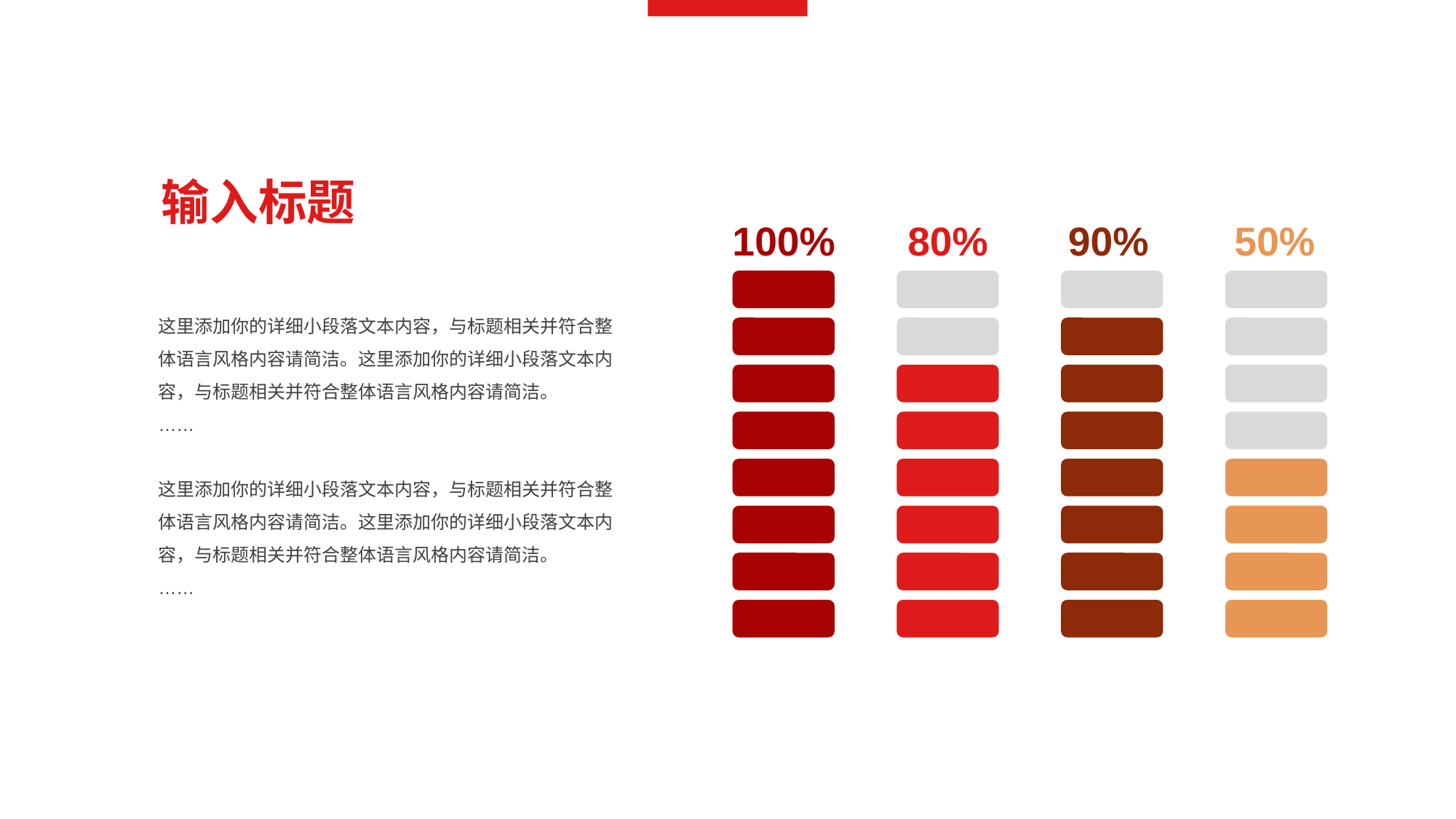

输入标题
100%
80%
90%
50%

这里添加你的详细小段落文本内容，与标题相关并符合整体语言风格内容请简洁。这里添加你的详细小段落文本内容，与标题相关并符合整体语言风格内容请简洁。
……

这里添加你的详细小段落文本内容，与标题相关并符合整体语言风格内容请简洁。这里添加你的详细小段落文本内容，与标题相关并符合整体语言风格内容请简洁。
……